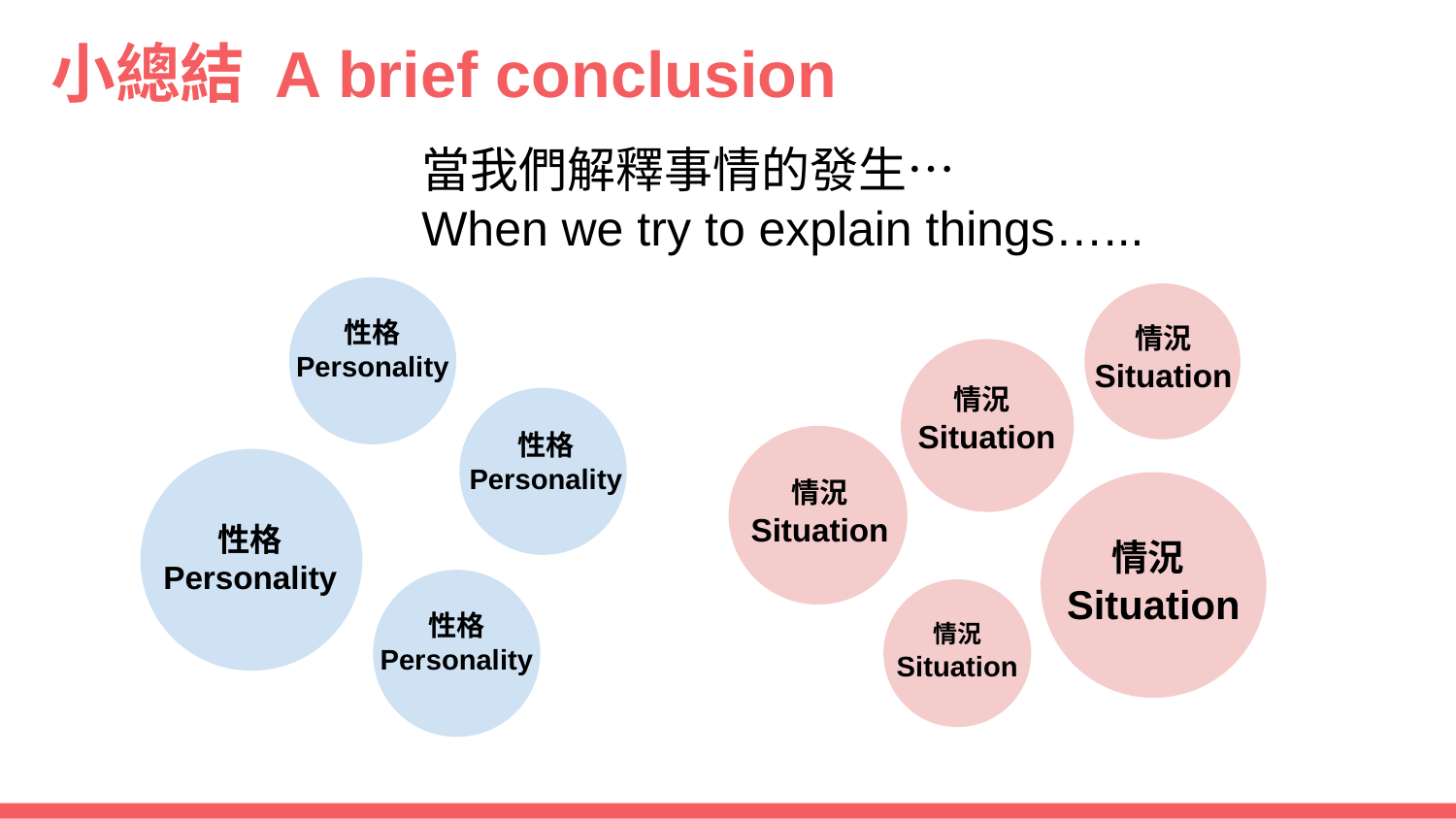

# 小總結 A brief conclusion

當我們解釋事情的發生…
When we try to explain things…...

性格 Personality

性格 Personality

性格 Personality

性格 Personality

情況 Situation

情況  Situation

情況 Situation

情況  Situation

情況 Situation